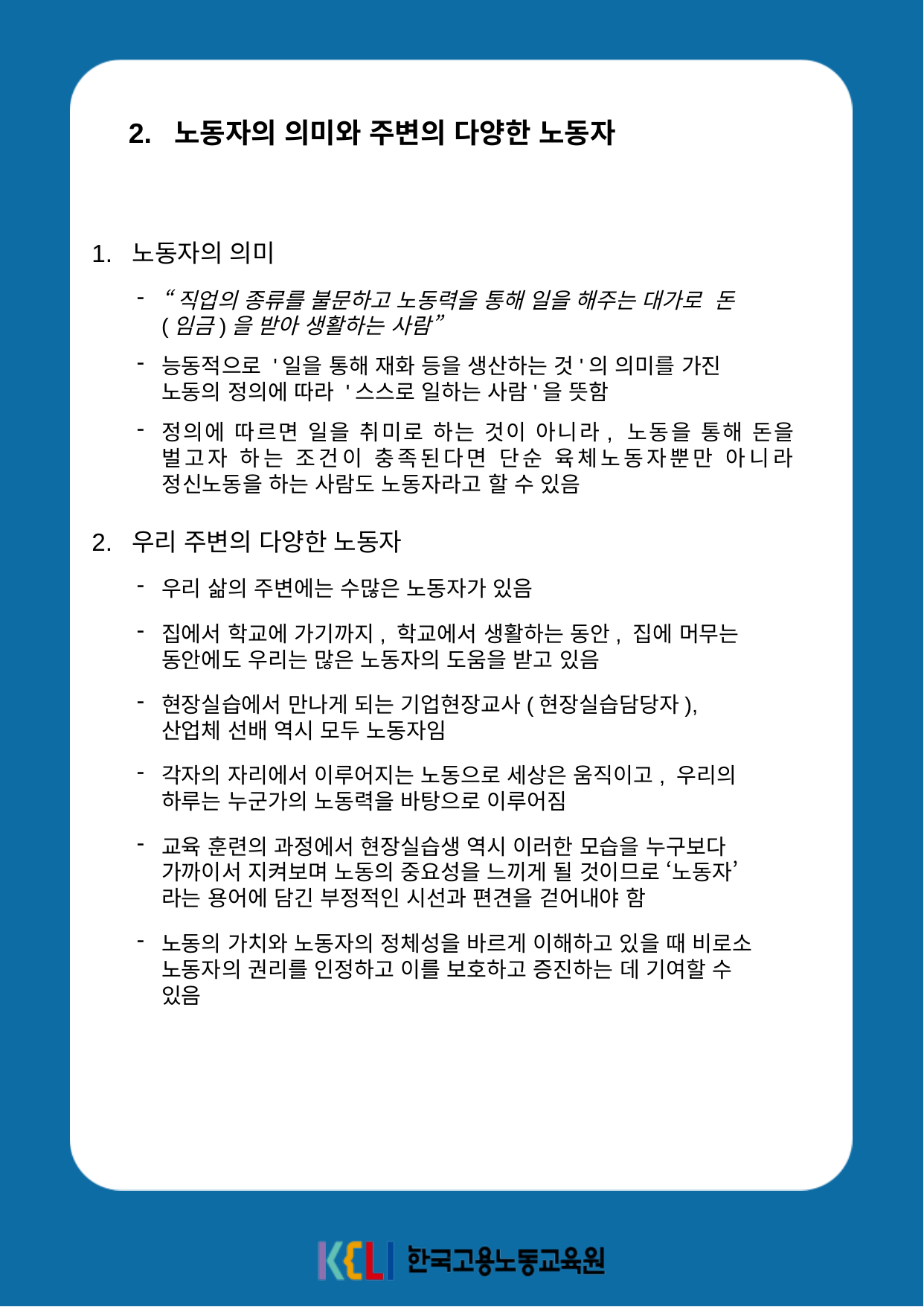

2.  노동자의 의미와 주변의 다양한 노동자
1.  노동자의 의미
“직업의 종류를 불문하고 노동력을 통해 일을 해주는 대가로  돈(임금)을 받아 생활하는 사람”
능동적으로 '일을 통해 재화 등을 생산하는 것'의 의미를 가진  노동의 정의에 따라 '스스로 일하는 사람'을 뜻함
정의에 따르면 일을 취미로 하는 것이 아니라, 노동을 통해 돈을 벌고자 하는 조건이 충족된다면 단순 육체노동자뿐만 아니라 정신노동을 하는 사람도 노동자라고 할 수 있음
2.  우리 주변의 다양한 노동자
우리 삶의 주변에는 수많은 노동자가 있음
집에서 학교에 가기까지, 학교에서 생활하는 동안, 집에 머무는 동안에도 우리는 많은 노동자의 도움을 받고 있음
현장실습에서 만나게 되는 기업현장교사(현장실습담당자), 산업체 선배 역시 모두 노동자임
각자의 자리에서 이루어지는 노동으로 세상은 움직이고, 우리의 하루는 누군가의 노동력을 바탕으로 이루어짐
교육 훈련의 과정에서 현장실습생 역시 이러한 모습을 누구보다 가까이서 지켜보며 노동의 중요성을 느끼게 될 것이므로 ‘노동자’라는 용어에 담긴 부정적인 시선과 편견을 걷어내야 함
노동의 가치와 노동자의 정체성을 바르게 이해하고 있을 때 비로소 노동자의 권리를 인정하고 이를 보호하고 증진하는 데 기여할 수 있음